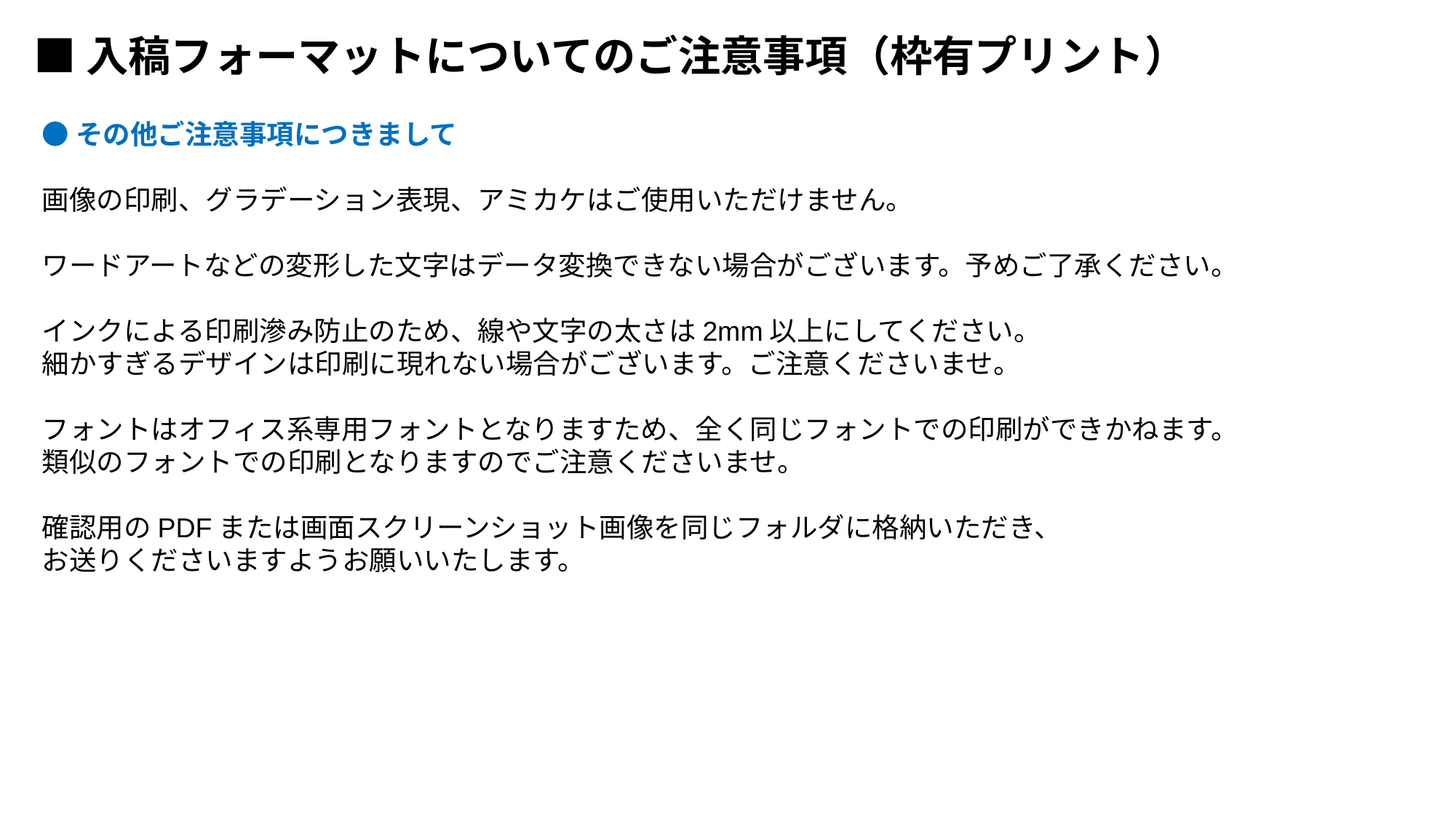

■入稿フォーマットについてのご注意事項（枠有プリント）
●その他ご注意事項につきまして

画像の印刷、グラデーション表現、アミカケはご使用いただけません。

ワードアートなどの変形した文字はデータ変換できない場合がございます。予めご了承ください。

インクによる印刷滲み防止のため、線や文字の太さは2mm以上にしてください。
細かすぎるデザインは印刷に現れない場合がございます。ご注意くださいませ。

フォントはオフィス系専用フォントとなりますため、全く同じフォントでの印刷ができかねます。
類似のフォントでの印刷となりますのでご注意くださいませ。

確認用のPDFまたは画面スクリーンショット画像を同じフォルダに格納いただき、
お送りくださいますようお願いいたします。